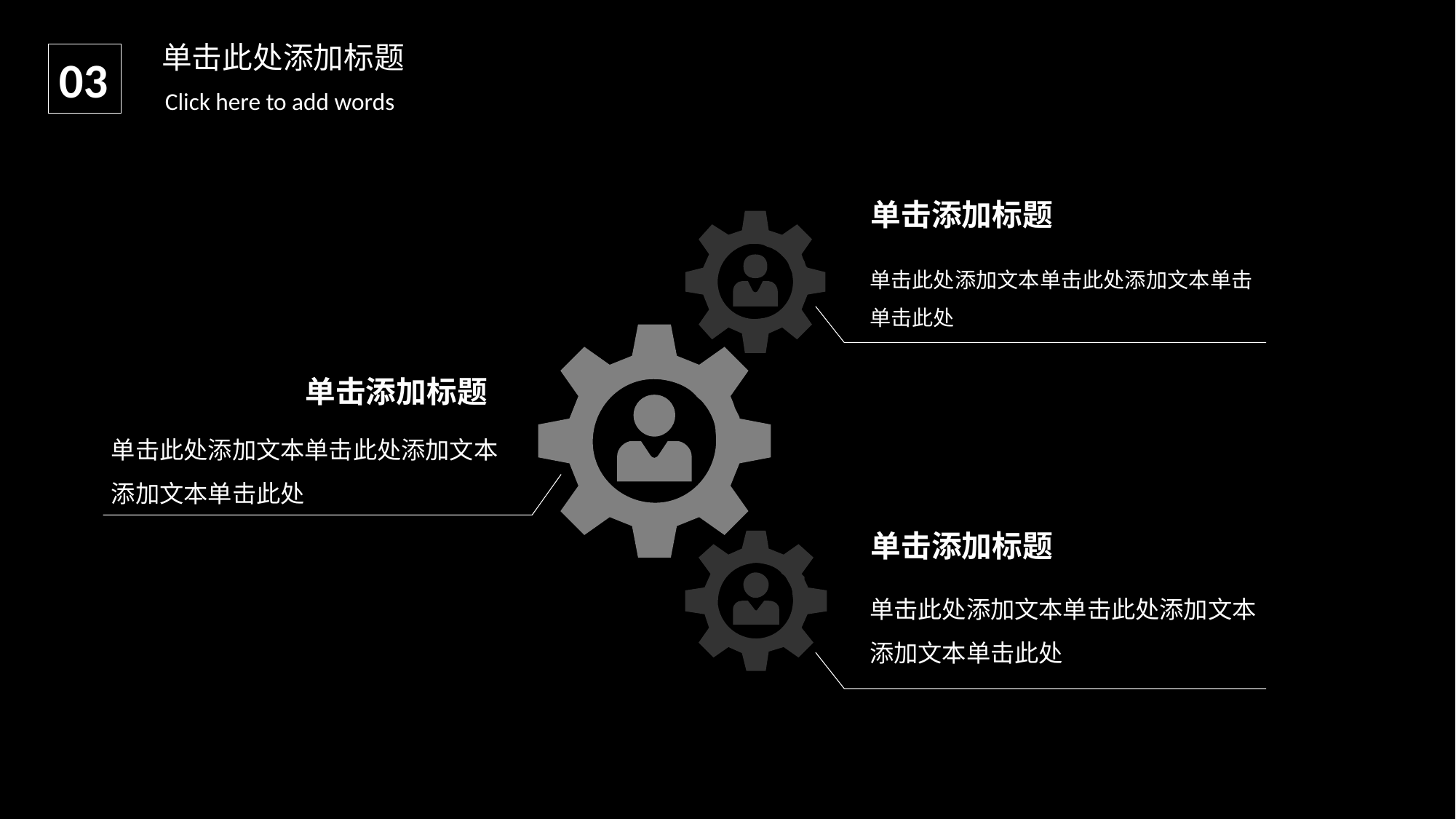

单击此处添加标题
03
Click here to add words
单击添加标题

单击此处添加文本单击此处添加文本单击单击此处

单击添加标题
单击此处添加文本单击此处添加文本添加文本单击此处

单击添加标题

单击此处添加文本单击此处添加文本添加文本单击此处